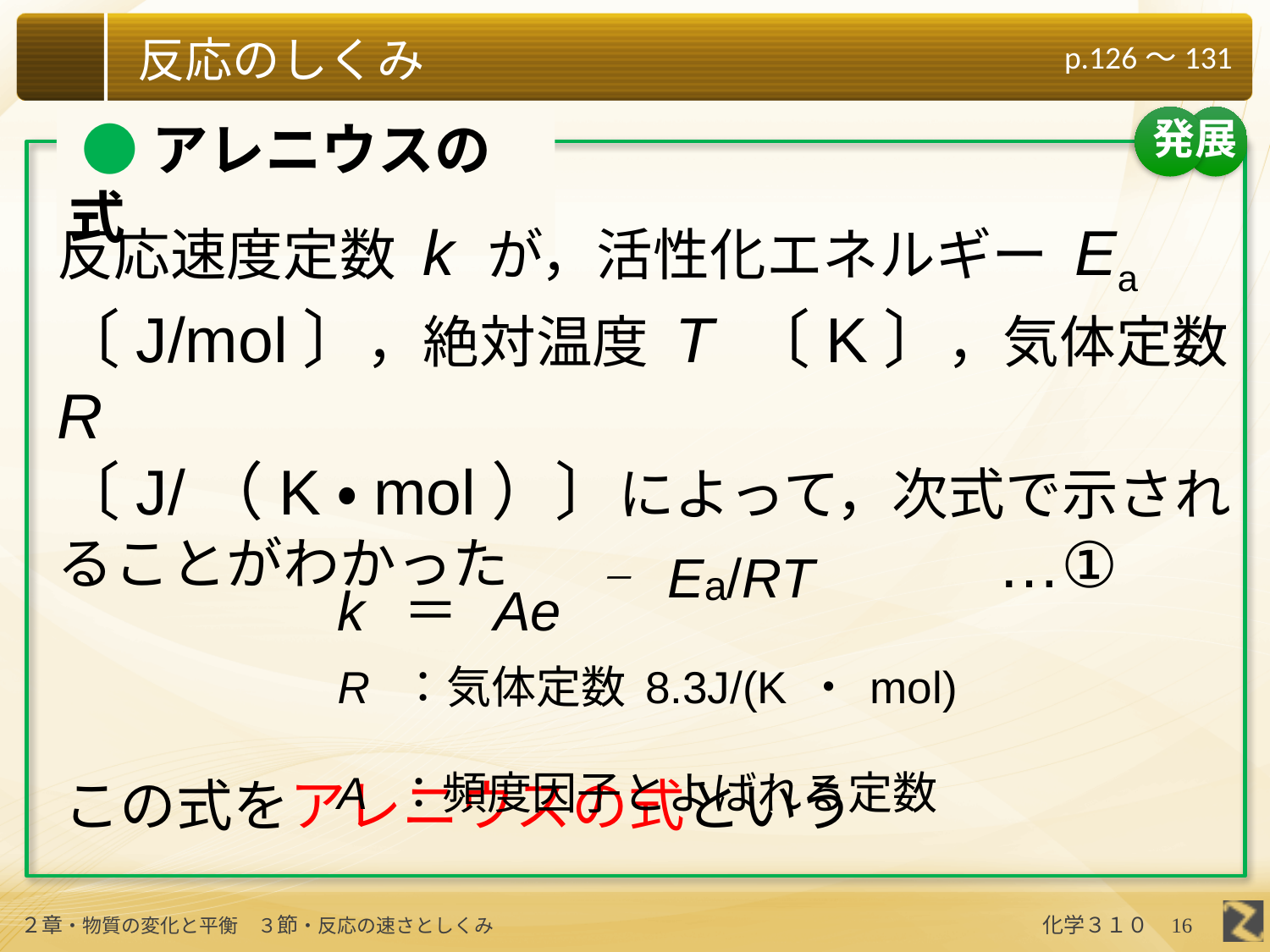

発展

 ●アレニウスの式

反応速度定数 k が，活性化エネルギー Ea
〔J/mol〕，絶対温度 T 〔K〕，気体定数 R
〔J/（K・mol）〕によって，次式で示されることがわかった
k ＝ Ae － Ea/RT
…①
R ：気体定数8.3J/(K・mol)
A ：頻度因子とよばれる定数

この式をアレニウスの式という
16